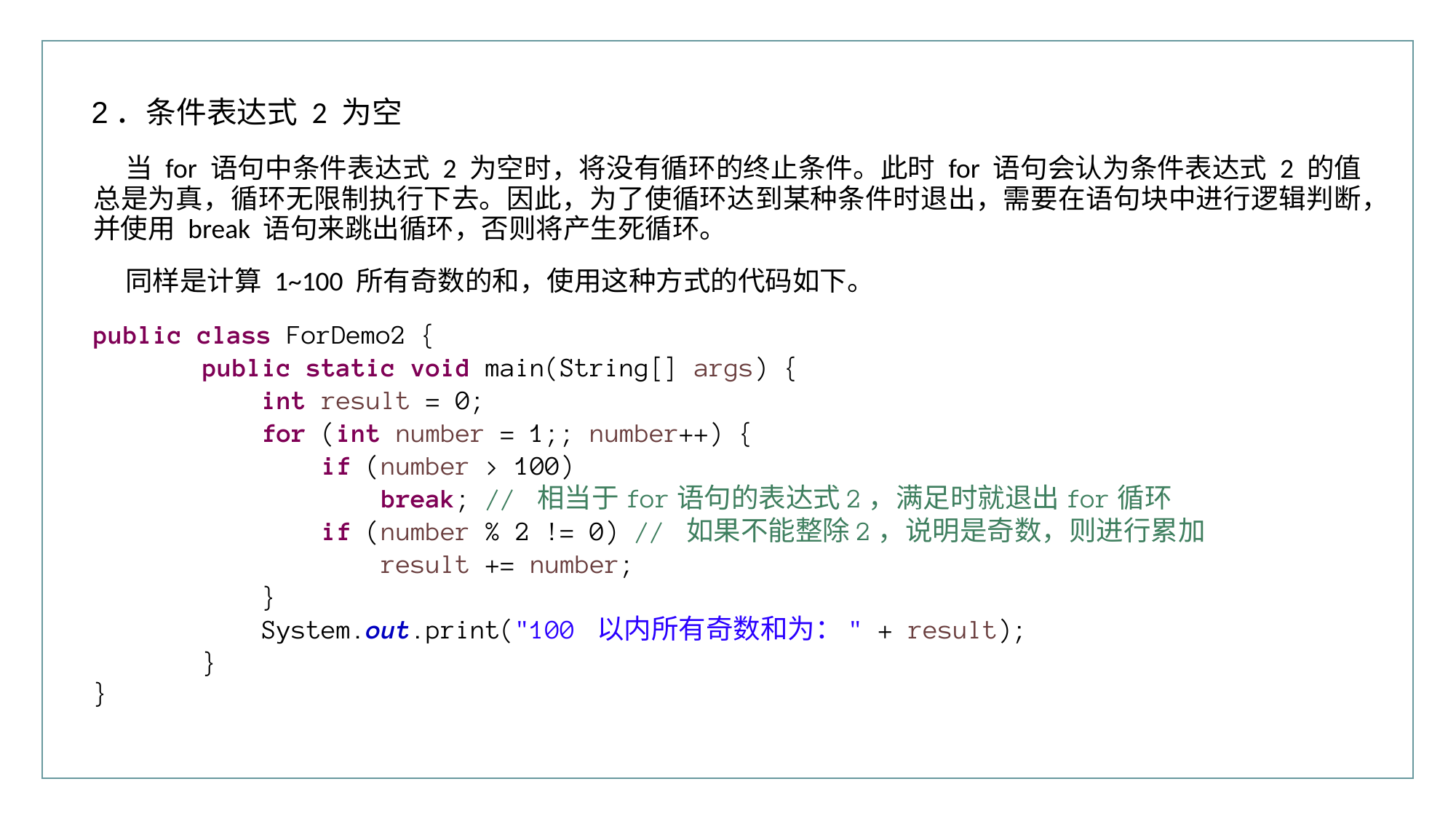

2．条件表达式 2 为空
当 for 语句中条件表达式 2 为空时，将没有循环的终止条件。此时 for 语句会认为条件表达式 2 的值总是为真，循环无限制执行下去。因此，为了使循环达到某种条件时退出，需要在语句块中进行逻辑判断，并使用 break 语句来跳出循环，否则将产生死循环。
同样是计算 1~100 所有奇数的和，使用这种方式的代码如下。
public class ForDemo2 {
	public static void main(String[] args) {
	    int result = 0;
	    for (int number = 1;; number++) {
	        if (number > 100)
	            break; // 相当于for语句的表达式2，满足时就退出for循环
	        if (number % 2 != 0) // 如果不能整除2，说明是奇数，则进行累加
	            result += number;
	    }
	    System.out.print("100 以内所有奇数和为：" + result);
	}
}